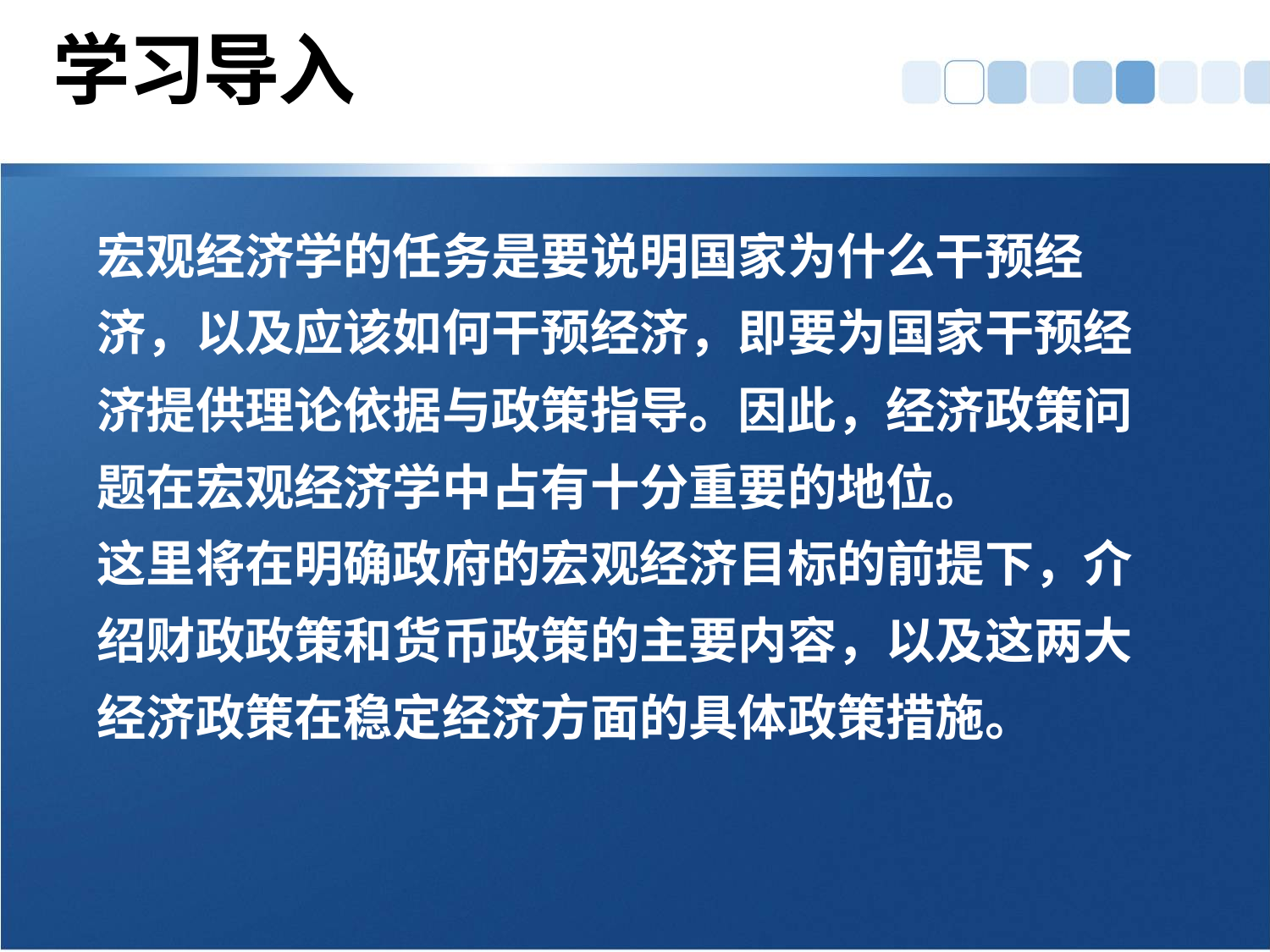

# 学习导入
宏观经济学的任务是要说明国家为什么干预经济，以及应该如何干预经济，即要为国家干预经济提供理论依据与政策指导。因此，经济政策问题在宏观经济学中占有十分重要的地位。
这里将在明确政府的宏观经济目标的前提下，介绍财政政策和货币政策的主要内容，以及这两大经济政策在稳定经济方面的具体政策措施。